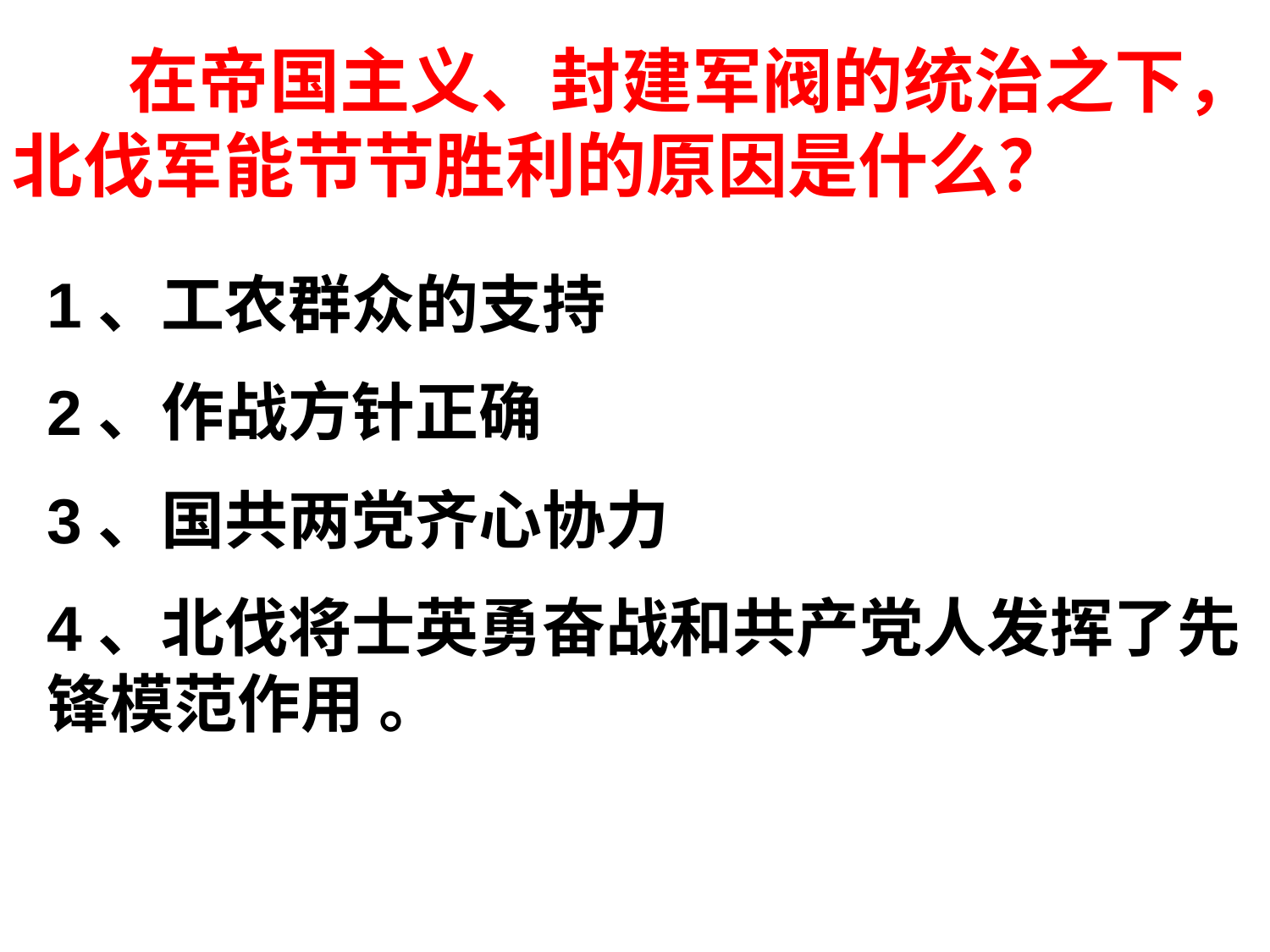

在帝国主义、封建军阀的统治之下，北伐军能节节胜利的原因是什么？
1、工农群众的支持
2、作战方针正确
3、国共两党齐心协力
4、北伐将士英勇奋战和共产党人发挥了先锋模范作用 。